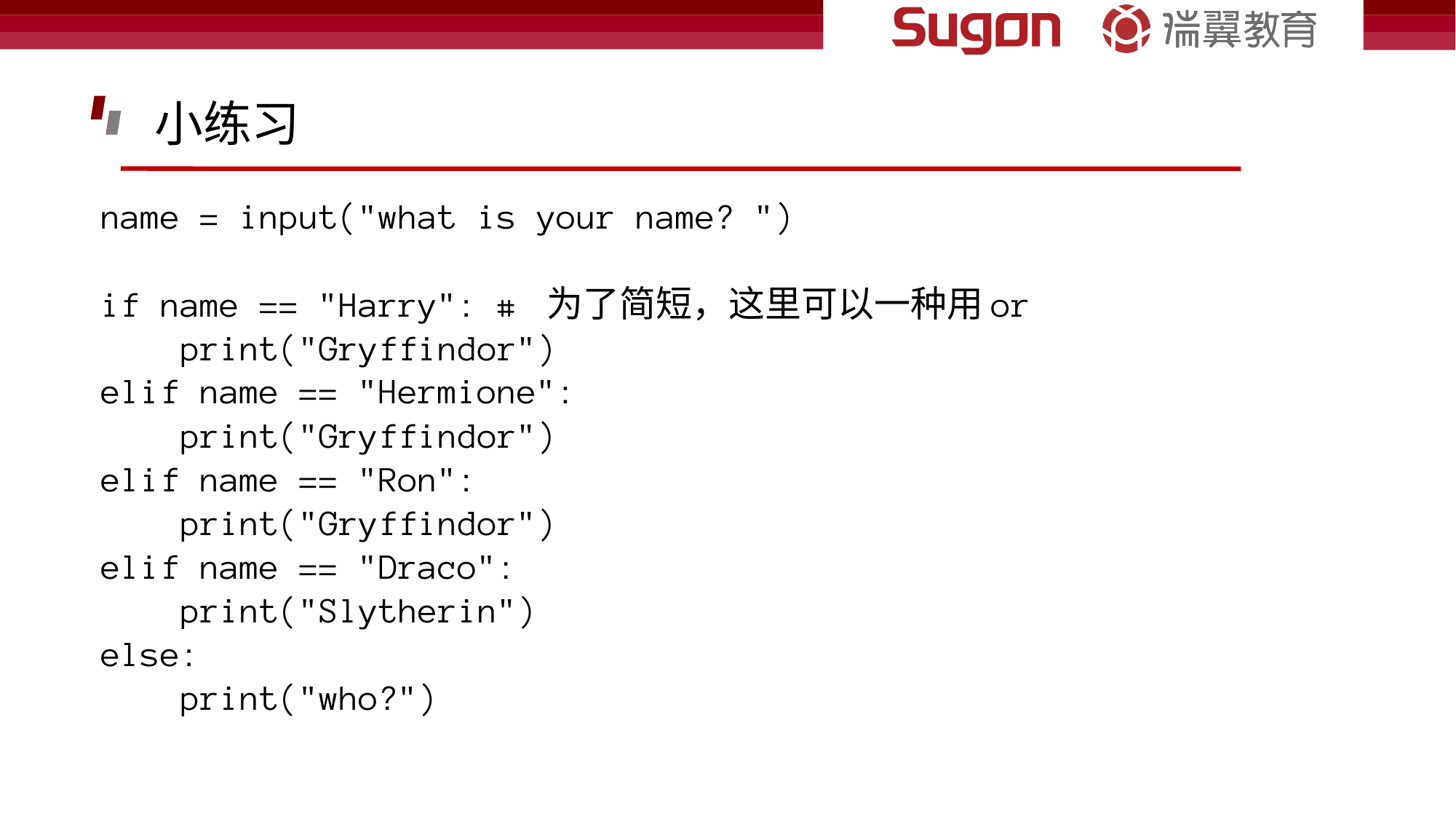

小练习

name = input("what is your name? ")
if name == "Harry": # 为了简短，这里可以一种用or
    print("Gryffindor")
elif name == "Hermione":
    print("Gryffindor")
elif name == "Ron":
    print("Gryffindor")
elif name == "Draco":
    print("Slytherin")
else:
    print("who?")